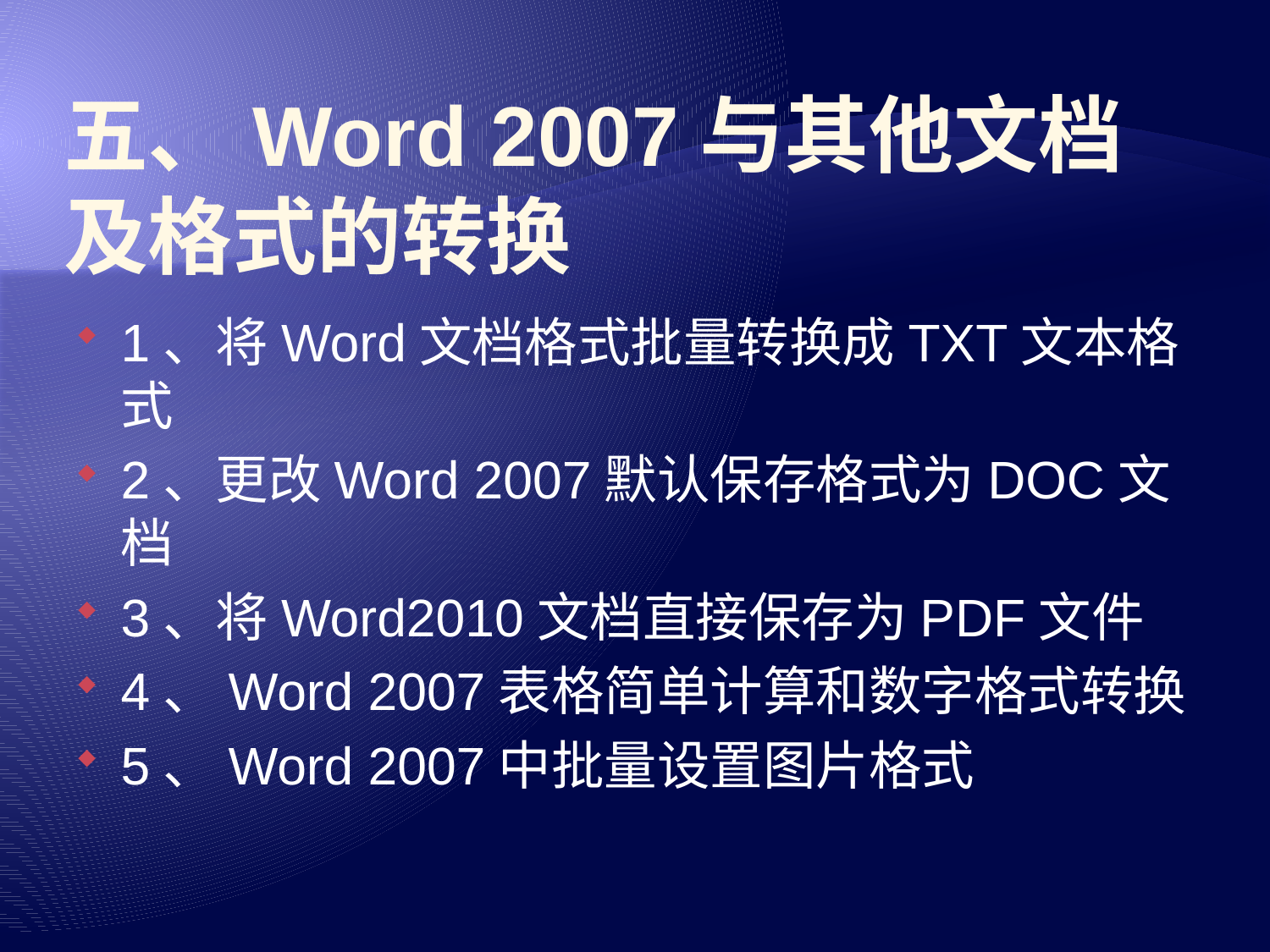

# 五、Word 2007与其他文档及格式的转换
1、将Word文档格式批量转换成TXT文本格式
2、更改Word 2007默认保存格式为DOC文档
3、将Word2010文档直接保存为PDF文件
4、Word 2007表格简单计算和数字格式转换
5、Word 2007中批量设置图片格式